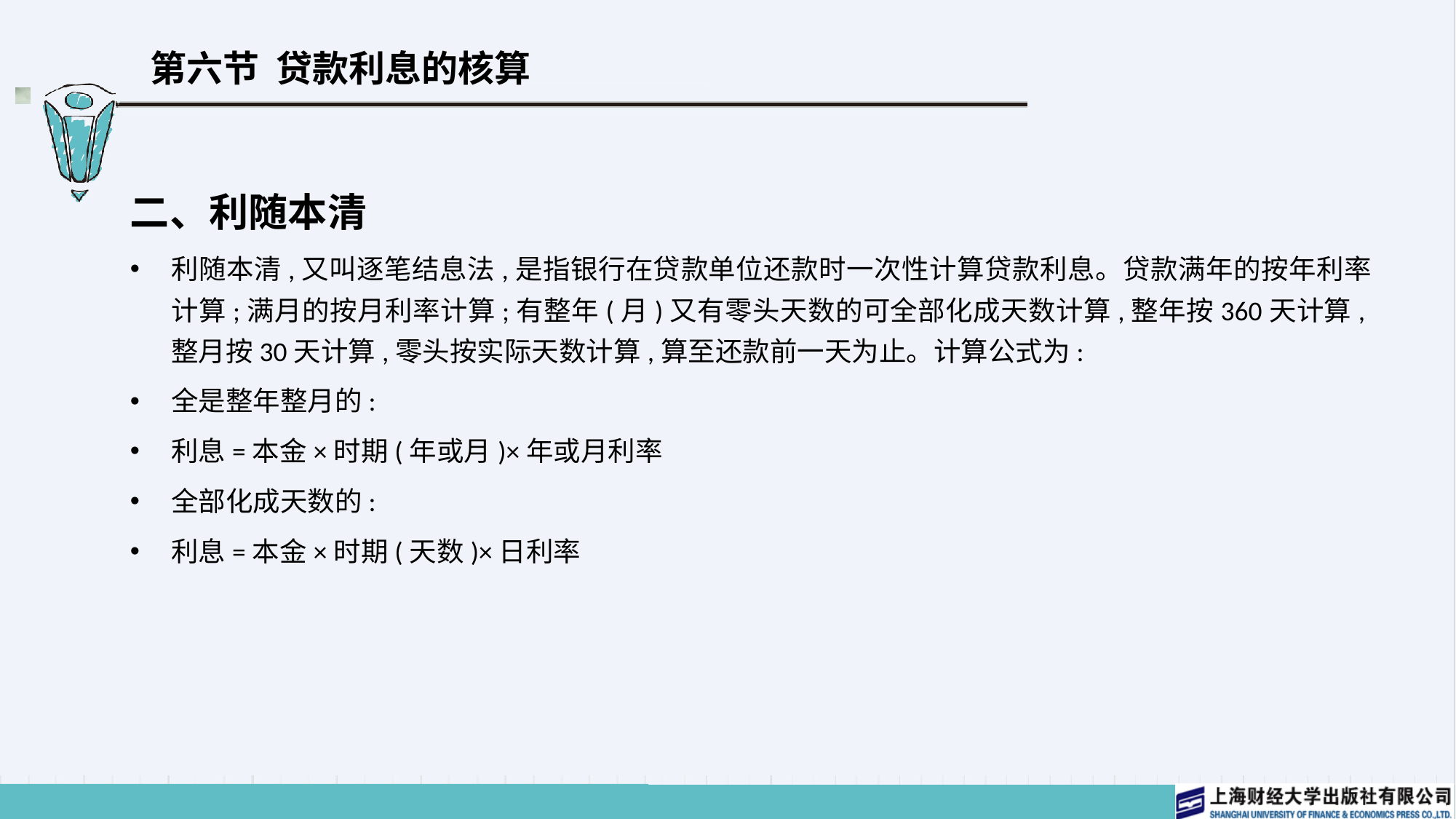

# 第六节  贷款利息的核算
二、利随本清
利随本清,又叫逐笔结息法,是指银行在贷款单位还款时一次性计算贷款利息。贷款满年的按年利率计算;满月的按月利率计算;有整年(月)又有零头天数的可全部化成天数计算,整年按360天计算,整月按30天计算,零头按实际天数计算,算至还款前一天为止。计算公式为:
全是整年整月的:
利息=本金×时期(年或月)×年或月利率
全部化成天数的:
利息=本金×时期(天数)×日利率